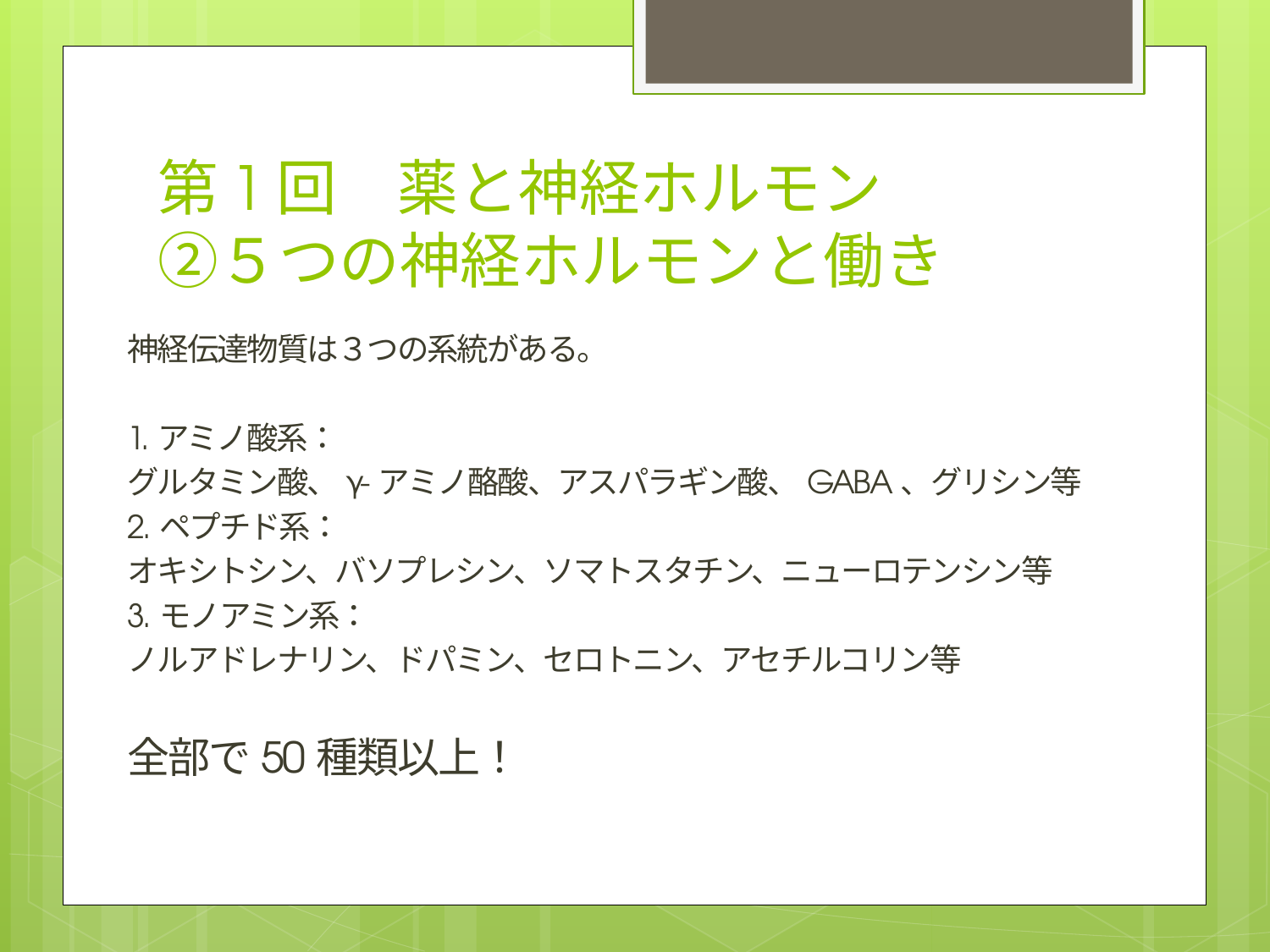

# 第1回　薬と神経ホルモン ②５つの神経ホルモンと働き
神経伝達物質は３つの系統がある。

1.アミノ酸系：
グルタミン酸、γ-アミノ酪酸、アスパラギン酸、GABA、グリシン等
2.ペプチド系：
オキシトシン、バソプレシン、ソマトスタチン、ニューロテンシン等
3.モノアミン系：
ノルアドレナリン、ドパミン、セロトニン、アセチルコリン等

全部で50種類以上！